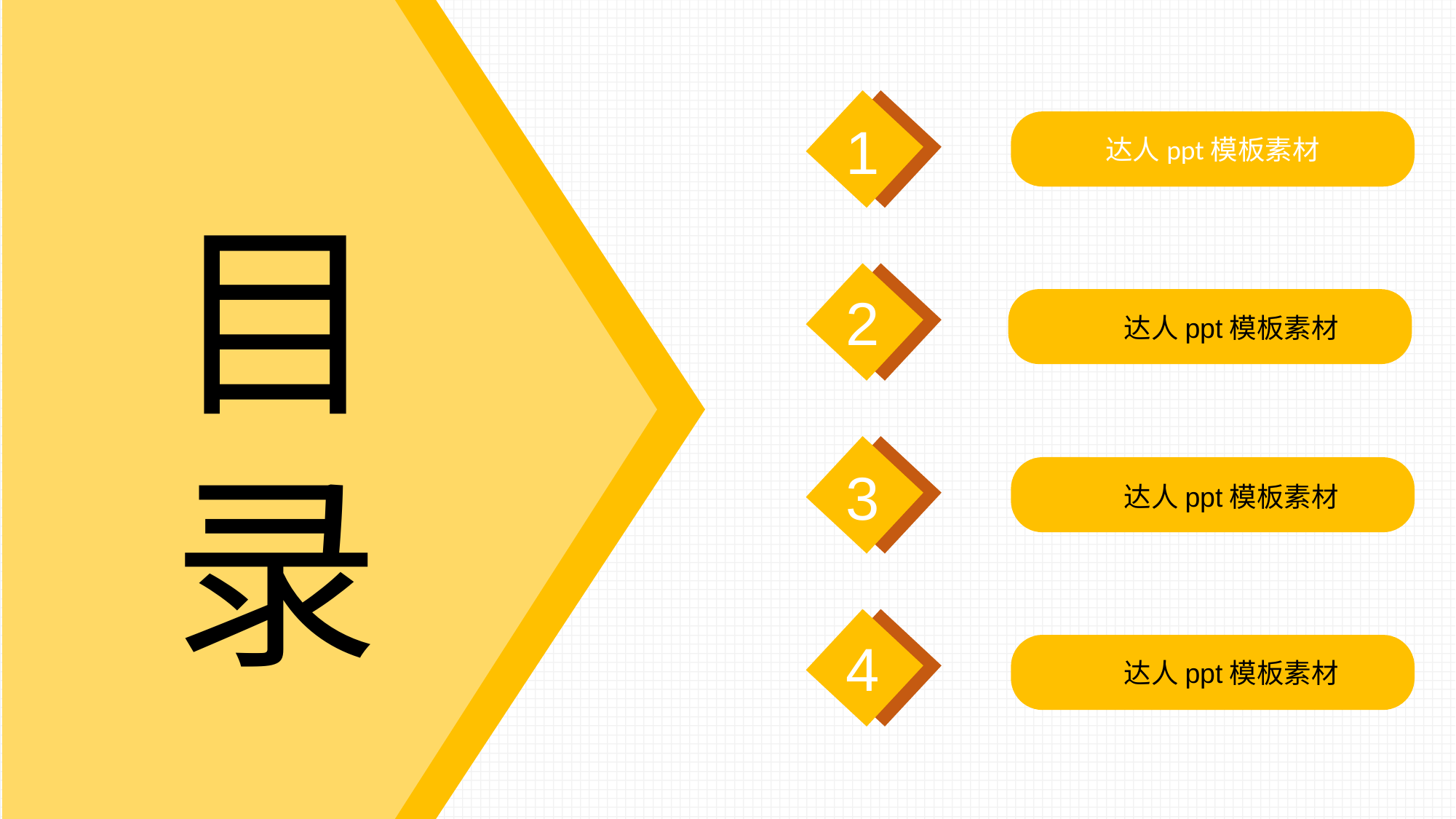

1
达人ppt模板素材
目录
2

达人ppt模板素材

3

达人ppt模板素材

4

达人ppt模板素材